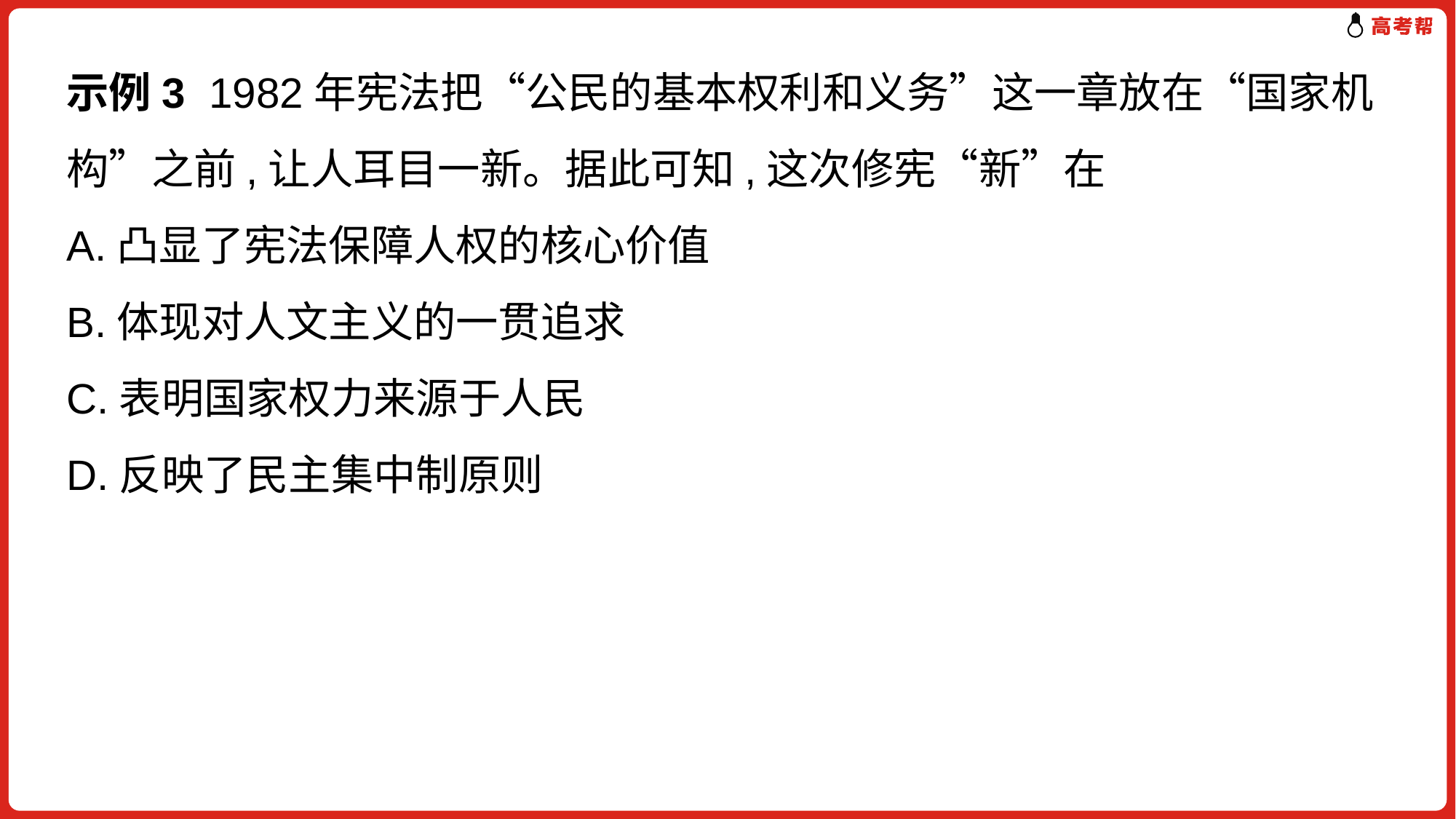

示例3  1982年宪法把“公民的基本权利和义务”这一章放在“国家机构”之前,让人耳目一新。据此可知,这次修宪“新”在
A.凸显了宪法保障人权的核心价值
B.体现对人文主义的一贯追求
C.表明国家权力来源于人民
D.反映了民主集中制原则